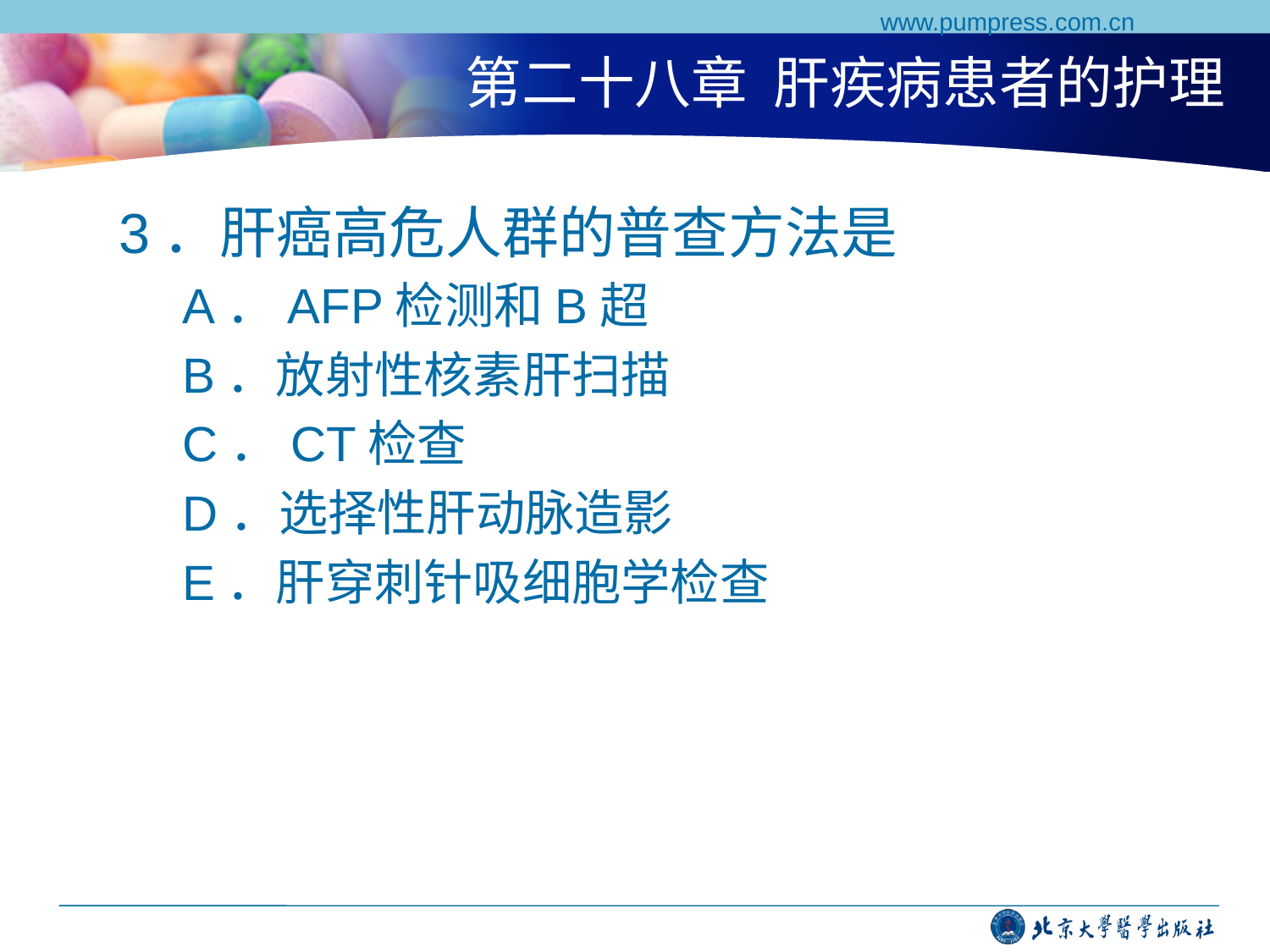

www.pumpress.com.cn
# 第二十八章  肝疾病患者的护理
3．肝癌高危人群的普查方法是
A．AFP检测和B超
B．放射性核素肝扫描
C．CT检查
D．选择性肝动脉造影
E．肝穿刺针吸细胞学检查